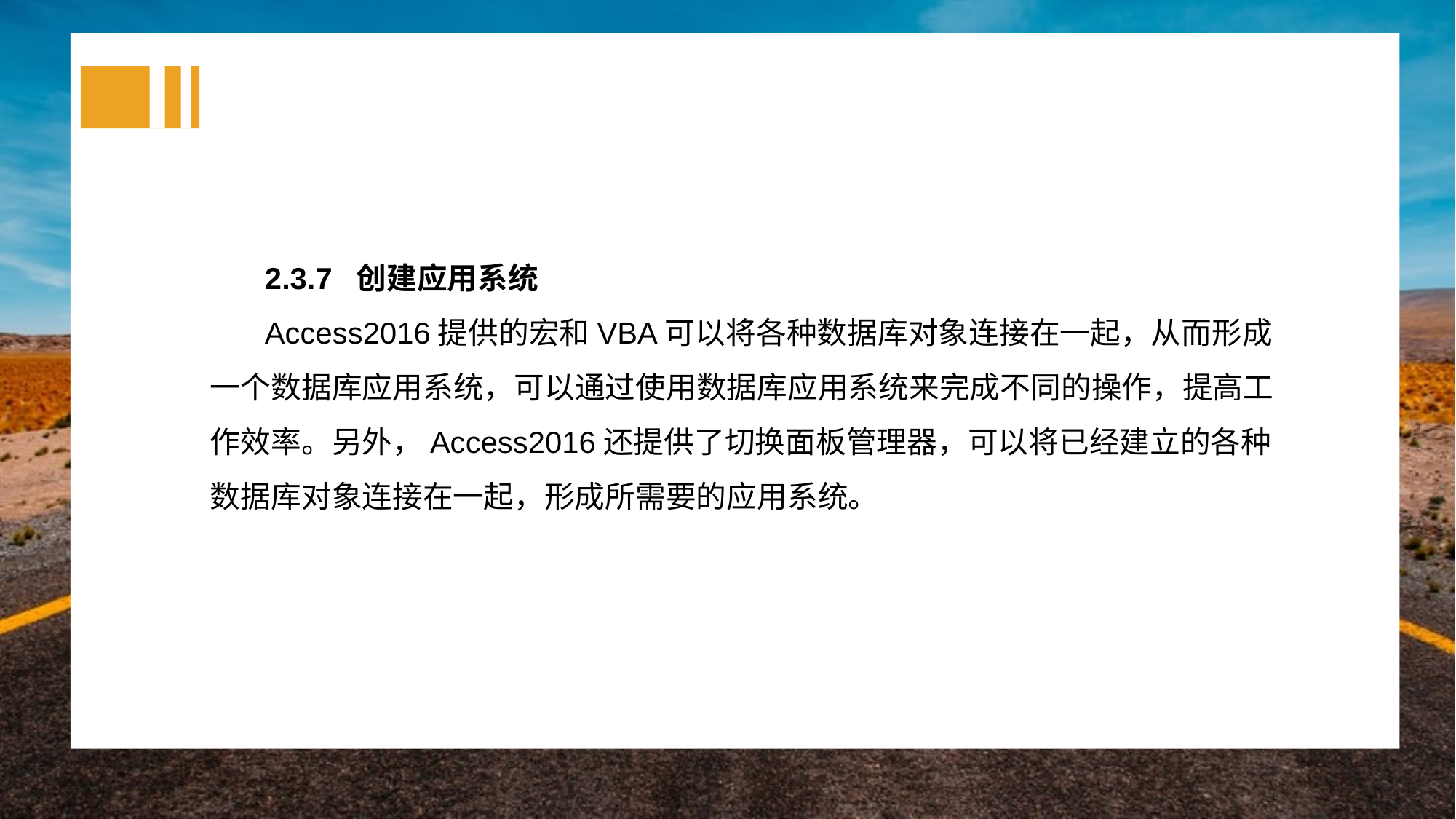

2.3.7  创建应用系统
Access2016提供的宏和VBA可以将各种数据库对象连接在一起，从而形成一个数据库应用系统，可以通过使用数据库应用系统来完成不同的操作，提高工作效率。另外，Access2016还提供了切换面板管理器，可以将已经建立的各种数据库对象连接在一起，形成所需要的应用系统。